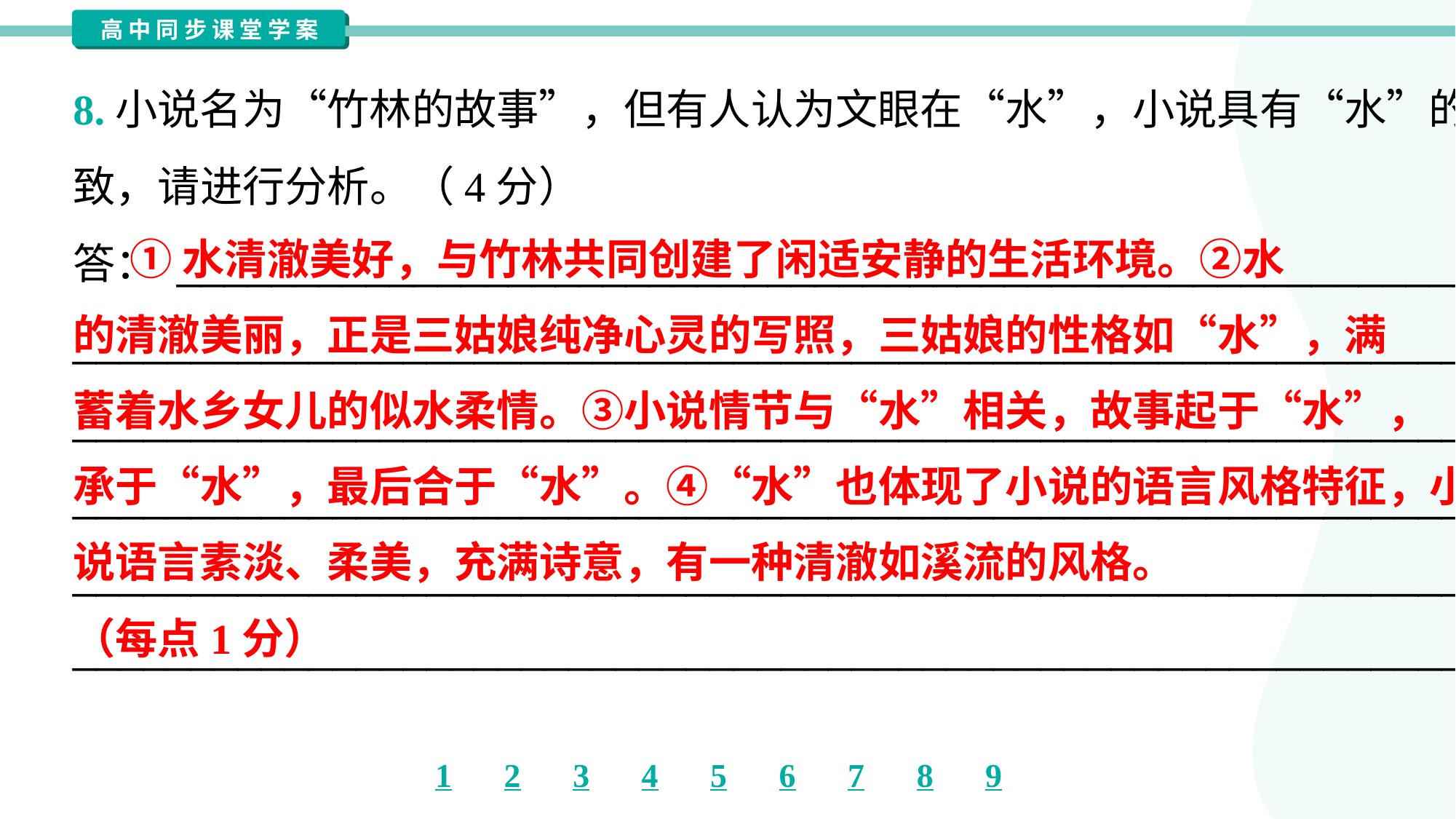

8.小说名为“竹林的故事”，但有人认为文眼在“水”，小说具有“水”的情
致，请进行分析。（4分）
答： ________________________________________________________
_____________________________________________________________
_____________________________________________________________
_____________________________________________________________
_____________________________________________________________
_____________________________________________________________
      ①水清澈美好，与竹林共同创建了闲适安静的生活环境。②水
的清澈美丽，正是三姑娘纯净心灵的写照，三姑娘的性格如“水”，满
蓄着水乡女儿的似水柔情。③小说情节与“水”相关，故事起于“水”，
承于“水”，最后合于“水”。④“水”也体现了小说的语言风格特征，小
说语言素淡、柔美，充满诗意，有一种清澈如溪流的风格。
（每点1分）